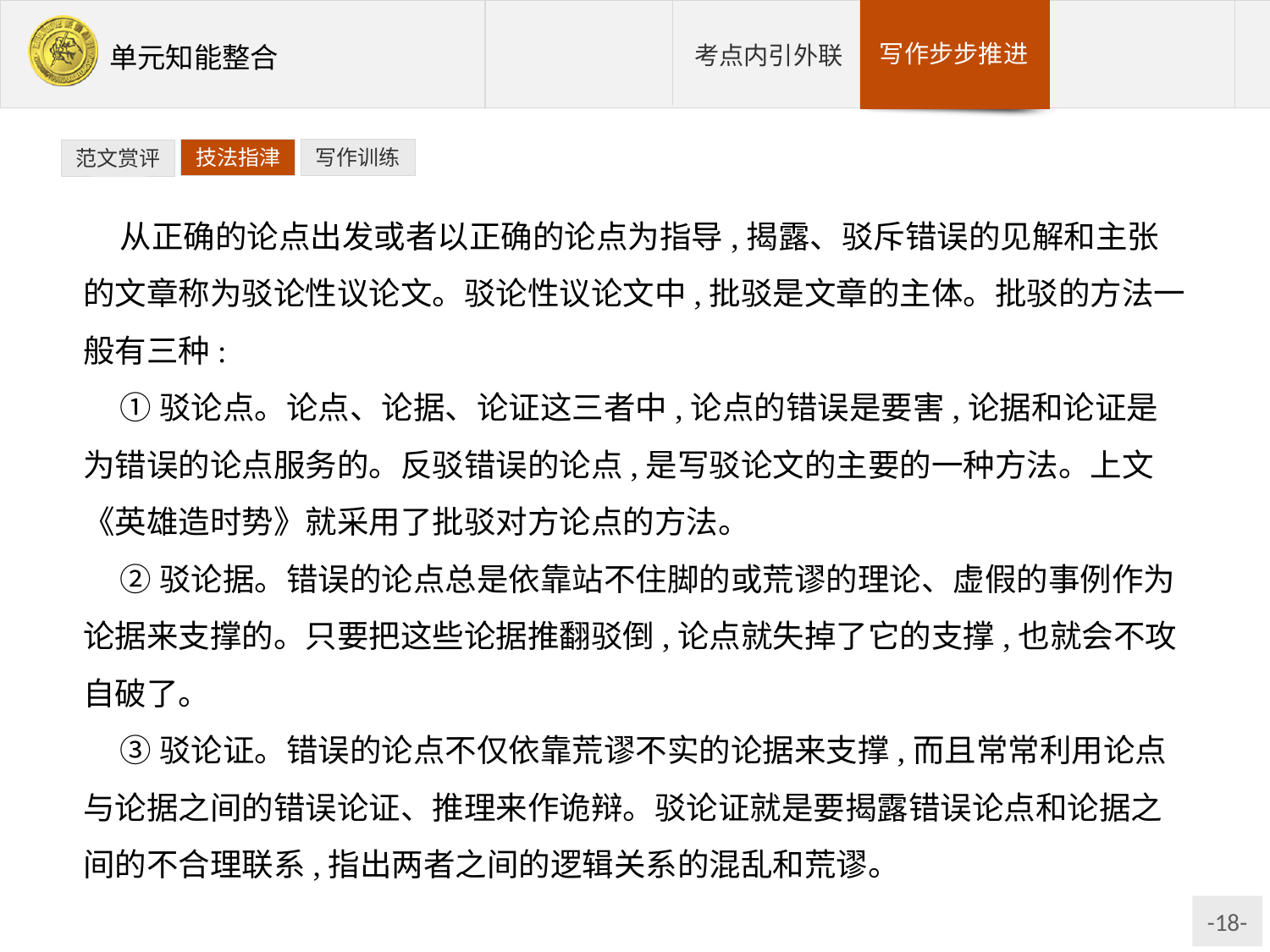

技法指津
写作训练
范文赏评
从正确的论点出发或者以正确的论点为指导,揭露、驳斥错误的见解和主张的文章称为驳论性议论文。驳论性议论文中,批驳是文章的主体。批驳的方法一般有三种:
①驳论点。论点、论据、论证这三者中,论点的错误是要害,论据和论证是为错误的论点服务的。反驳错误的论点,是写驳论文的主要的一种方法。上文《英雄造时势》就采用了批驳对方论点的方法。
②驳论据。错误的论点总是依靠站不住脚的或荒谬的理论、虚假的事例作为论据来支撑的。只要把这些论据推翻驳倒,论点就失掉了它的支撑,也就会不攻自破了。
③驳论证。错误的论点不仅依靠荒谬不实的论据来支撑,而且常常利用论点与论据之间的错误论证、推理来作诡辩。驳论证就是要揭露错误论点和论据之间的不合理联系,指出两者之间的逻辑关系的混乱和荒谬。